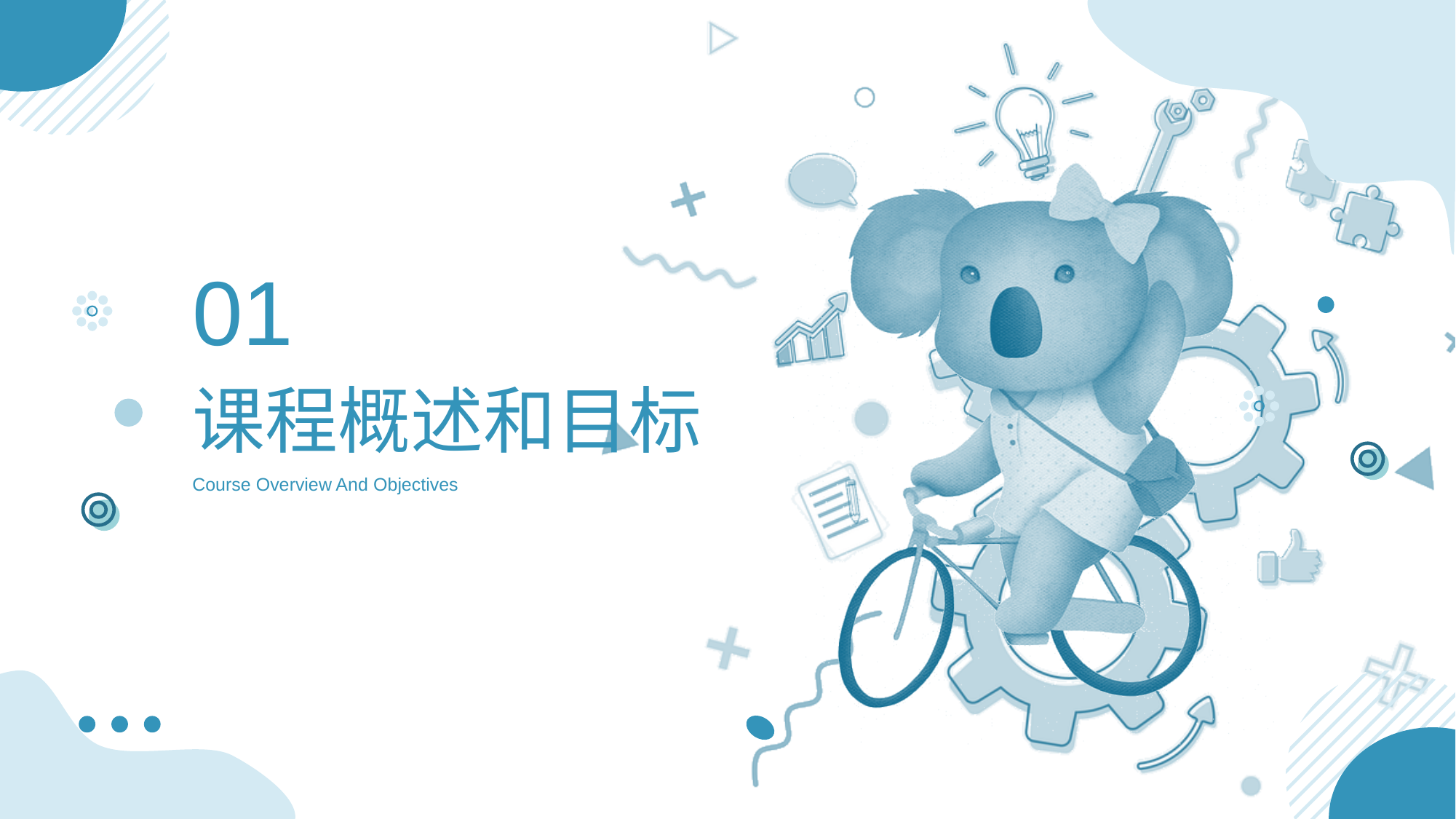

01
# 课程概述和目标
Course Overview And Objectives